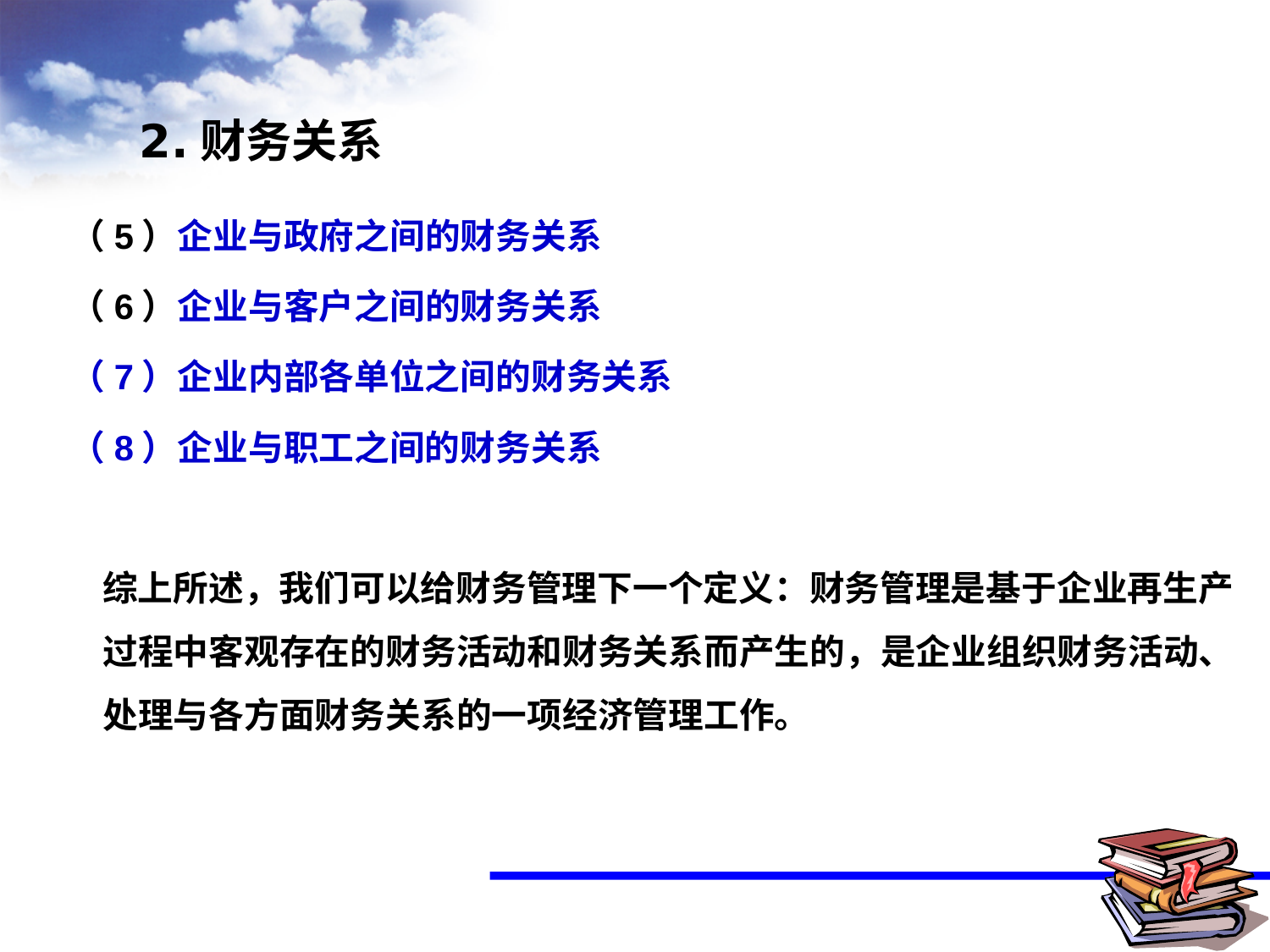

2.财务关系
   （5）企业与政府之间的财务关系
   （6）企业与客户之间的财务关系
   （7）企业内部各单位之间的财务关系
   （8）企业与职工之间的财务关系

       综上所述，我们可以给财务管理下一个定义：财务管理是基于企业再生产过程中客观存在的财务活动和财务关系而产生的，是企业组织财务活动、处理与各方面财务关系的一项经济管理工作。